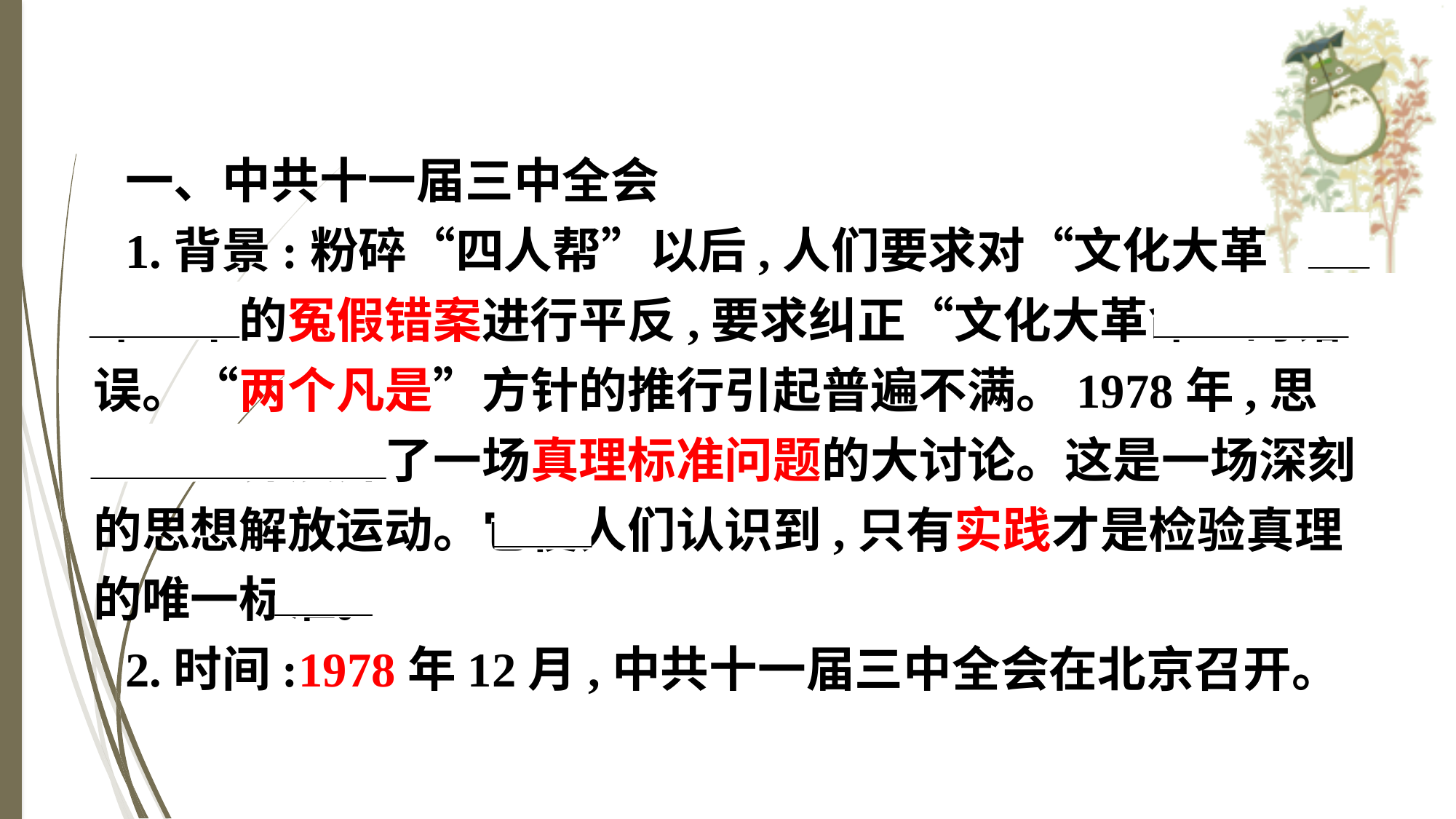

一、中共十一届三中全会
1.背景:粉碎“四人帮”以后,人们要求对“文化大革命”中的冤假错案进行平反,要求纠正“文化大革命”的错误。“两个凡是”方针的推行引起普遍不满。1978年,思想理论界展开了一场真理标准问题的大讨论。这是一场深刻的思想解放运动。它使人们认识到,只有实践才是检验真理的唯一标准。
2.时间:1978年12月,中共十一届三中全会在北京召开。